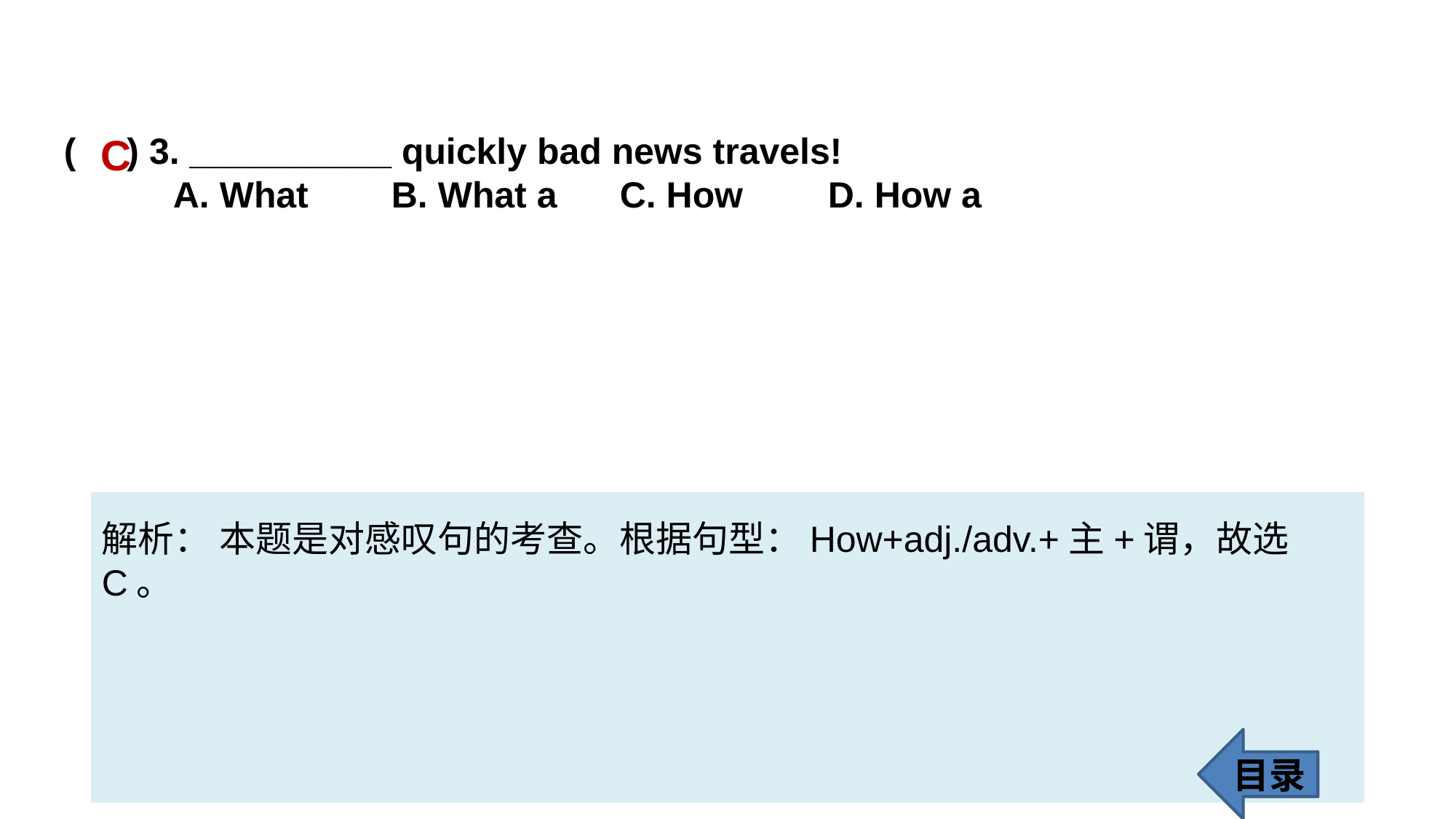

(     ) 3. __________ quickly bad news travels!
	A. What 	B. What a	 C. How 	D. How a
C

解析： 本题是对感叹句的考查。根据句型：How+adj./adv.+主+谓，故选C。
目录
62